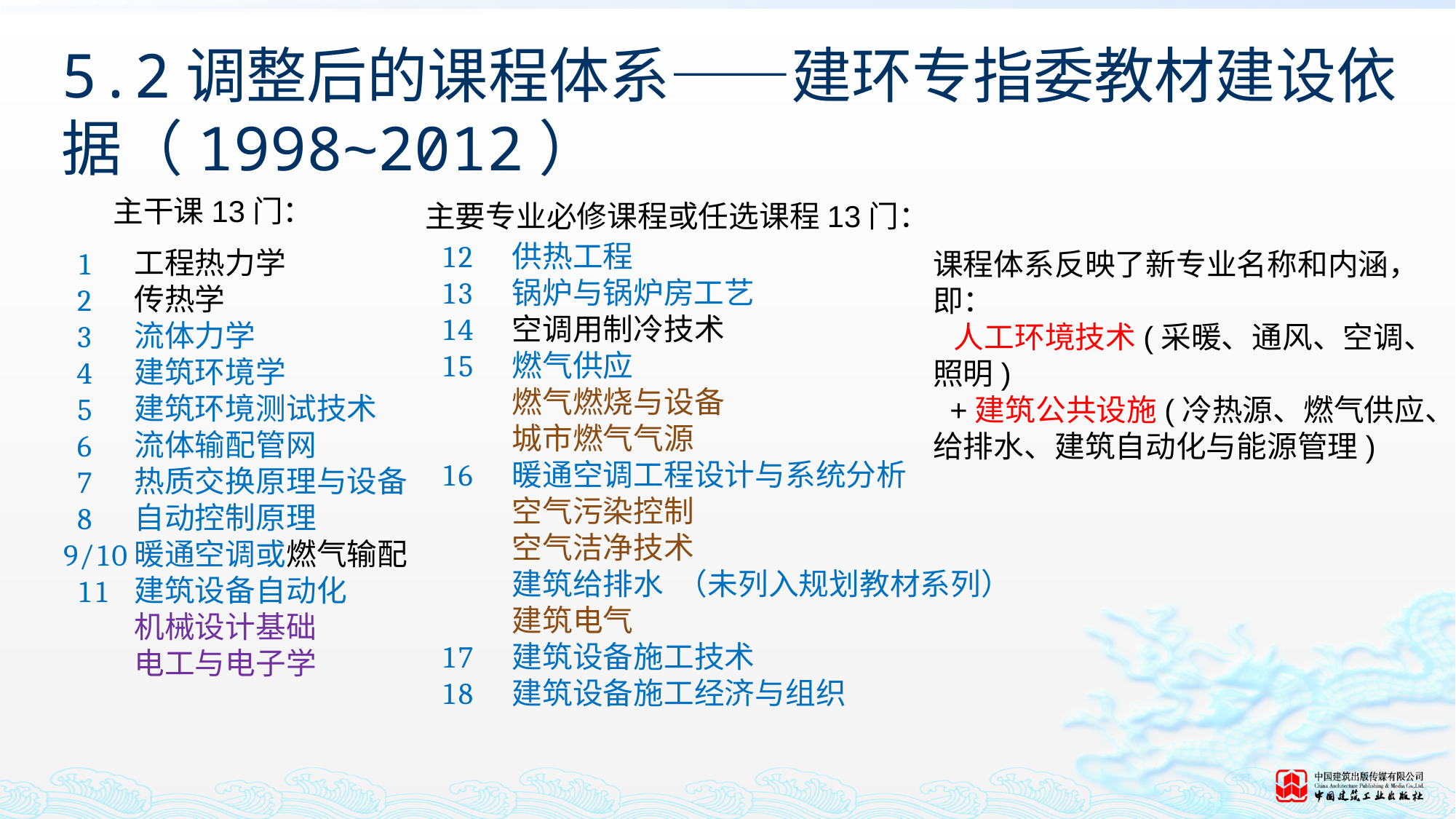

# 5.2调整后的课程体系——建环专指委教材建设依据（1998~2012）
主干课13门：
主要专业必修课程或任选课程13门：
  供热工程
  锅炉与锅炉房工艺
  空调用制冷技术
  燃气供应
  燃气燃烧与设备
  城市燃气气源
  暖通空调工程设计与系统分析
  空气污染控制
  空气洁净技术
  建筑给排水  （未列入规划教材系列）
  建筑电气
  建筑设备施工技术
  建筑设备施工经济与组织
12
13
14
15

16

17
18
  工程热力学
  传热学
  流体力学
  建筑环境学
  建筑环境测试技术
  流体输配管网
  热质交换原理与设备
  自动控制原理
  暖通空调或燃气输配
  建筑设备自动化
  机械设计基础
  电工与电子学
  1
  2
  3
  4
  5
  6
  7
  8
9/10
  11
课程体系反映了新专业名称和内涵，即：
  人工环境技术(采暖、通风、空调、照明)
  +建筑公共设施(冷热源、燃气供应、给排水、建筑自动化与能源管理)